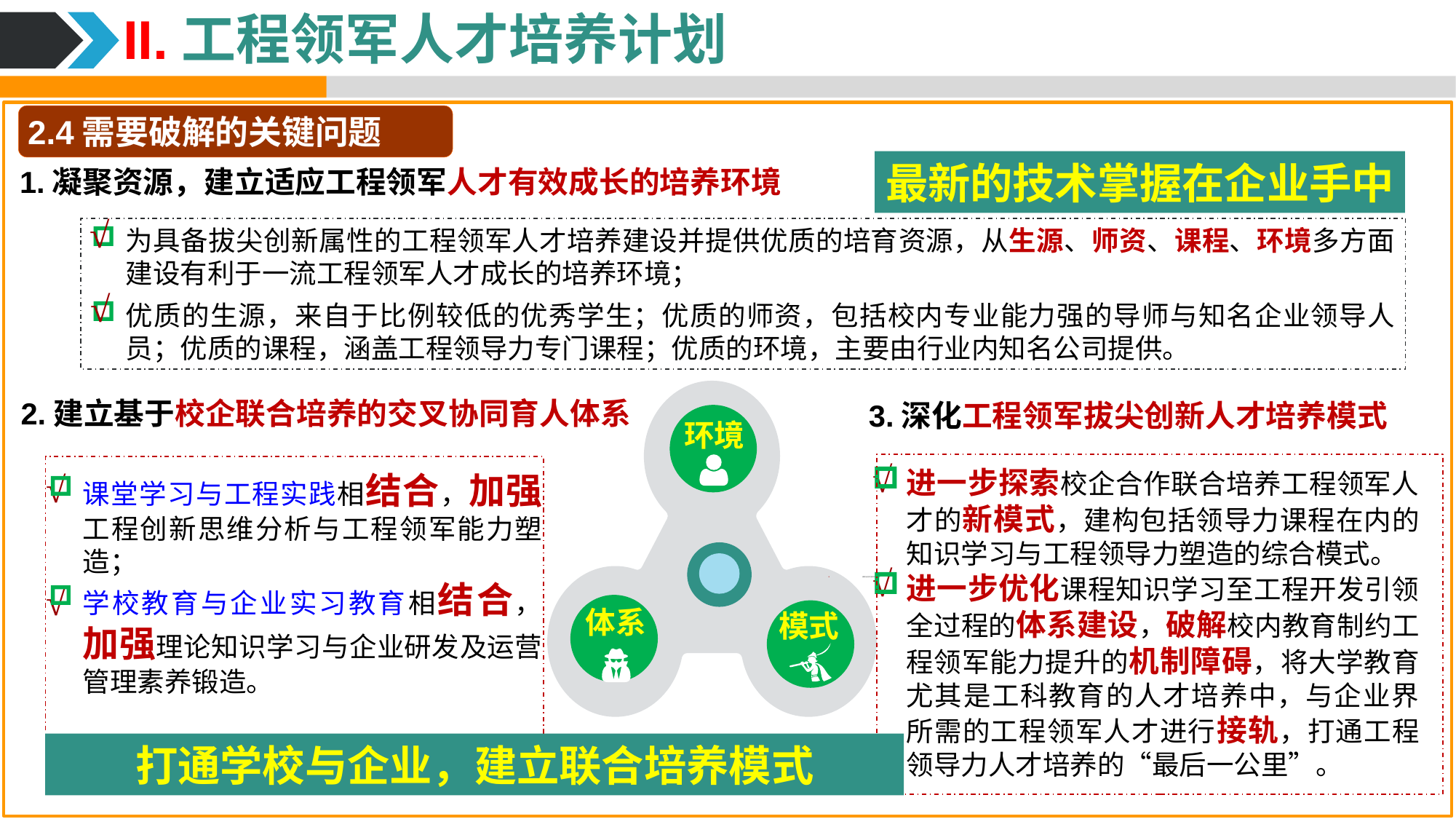

II.工程领军人才培养计划

2.4需要破解的关键问题
最新的技术掌握在企业手中
1.凝聚资源，建立适应工程领军人才有效成长的培养环境
√
为具备拔尖创新属性的工程领军人才培养建设并提供优质的培育资源，从生源、师资、课程、环境多方面建设有利于一流工程领军人才成长的培养环境；
优质的生源，来自于比例较低的优秀学生；优质的师资，包括校内专业能力强的导师与知名企业领导人员；优质的课程，涵盖工程领导力专门课程；优质的环境，主要由行业内知名公司提供。
√

2.建立基于校企联合培养的交叉协同育人体系
3.深化工程领军拔尖创新人才培养模式

环境
√

进一步探索校企合作联合培养工程领军人才的新模式，建构包括领导力课程在内的知识学习与工程领导力塑造的综合模式。
进一步优化课程知识学习至工程开发引领全过程的体系建设，破解校内教育制约工程领军能力提升的机制障碍，将大学教育尤其是工科教育的人才培养中，与企业界所需的工程领军人才进行接轨，打通工程领导力人才培养的“最后一公里”。
√
课堂学习与工程实践相结合，加强工程创新思维分析与工程领军能力塑造；
学校教育与企业实习教育相结合，加强理论知识学习与企业研发及运营管理素养锻造。

√
高校与社会之间的深度融合
√

体系

模式
打通学校与企业，建立联合培养模式